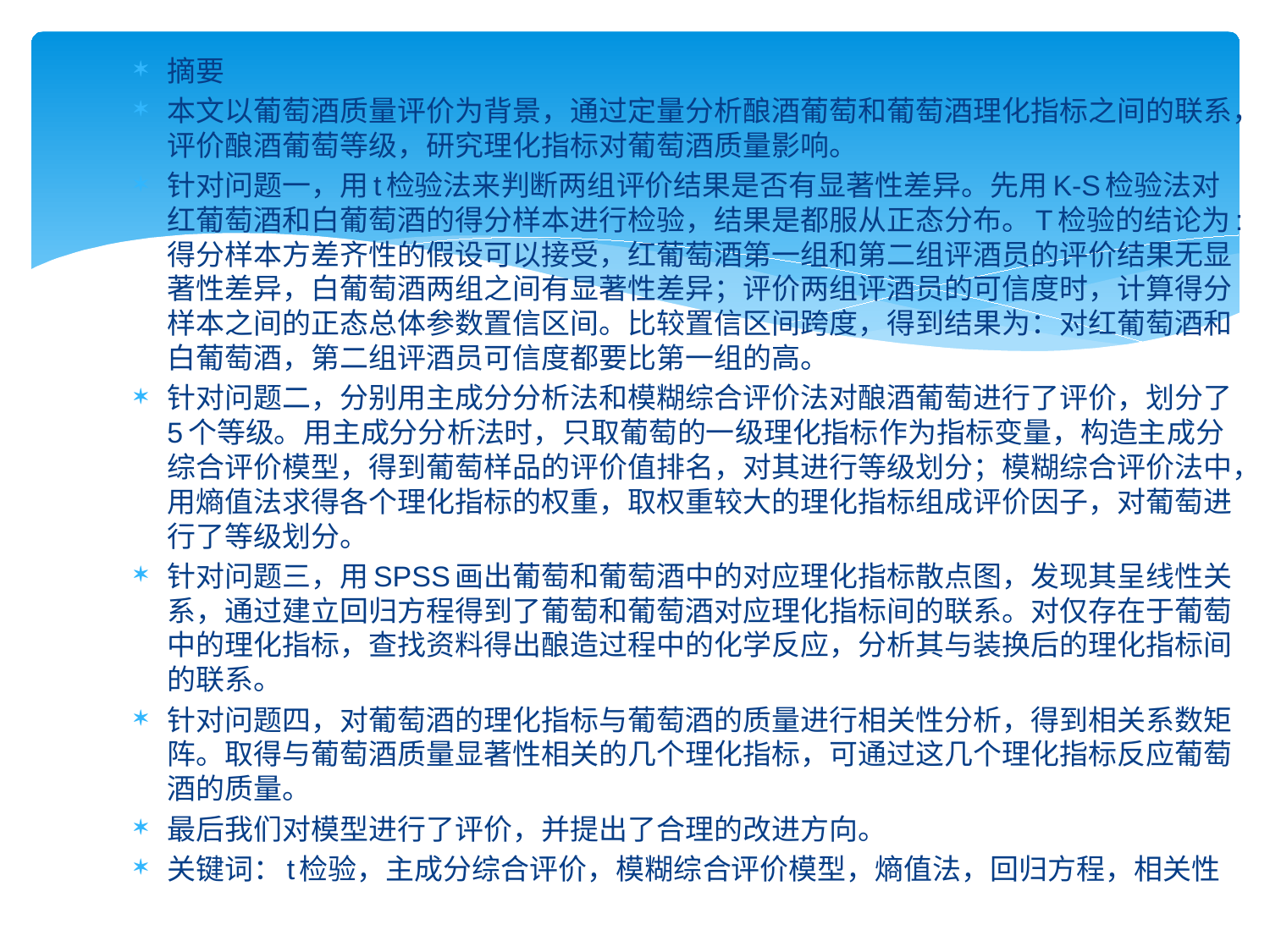

摘要
本文以葡萄酒质量评价为背景，通过定量分析酿酒葡萄和葡萄酒理化指标之间的联系，评价酿酒葡萄等级，研究理化指标对葡萄酒质量影响。
针对问题一，用t检验法来判断两组评价结果是否有显著性差异。先用K-S检验法对红葡萄酒和白葡萄酒的得分样本进行检验，结果是都服从正态分布。T检验的结论为:得分样本方差齐性的假设可以接受，红葡萄酒第一组和第二组评酒员的评价结果无显著性差异，白葡萄酒两组之间有显著性差异；评价两组评酒员的可信度时，计算得分样本之间的正态总体参数置信区间。比较置信区间跨度，得到结果为：对红葡萄酒和白葡萄酒，第二组评酒员可信度都要比第一组的高。
针对问题二，分别用主成分分析法和模糊综合评价法对酿酒葡萄进行了评价，划分了5个等级。用主成分分析法时，只取葡萄的一级理化指标作为指标变量，构造主成分综合评价模型，得到葡萄样品的评价值排名，对其进行等级划分；模糊综合评价法中，用熵值法求得各个理化指标的权重，取权重较大的理化指标组成评价因子，对葡萄进行了等级划分。
针对问题三，用SPSS画出葡萄和葡萄酒中的对应理化指标散点图，发现其呈线性关系，通过建立回归方程得到了葡萄和葡萄酒对应理化指标间的联系。对仅存在于葡萄中的理化指标，查找资料得出酿造过程中的化学反应，分析其与装换后的理化指标间的联系。
针对问题四，对葡萄酒的理化指标与葡萄酒的质量进行相关性分析，得到相关系数矩阵。取得与葡萄酒质量显著性相关的几个理化指标，可通过这几个理化指标反应葡萄酒的质量。
最后我们对模型进行了评价，并提出了合理的改进方向。
关键词：t检验，主成分综合评价，模糊综合评价模型，熵值法，回归方程，相关性

#